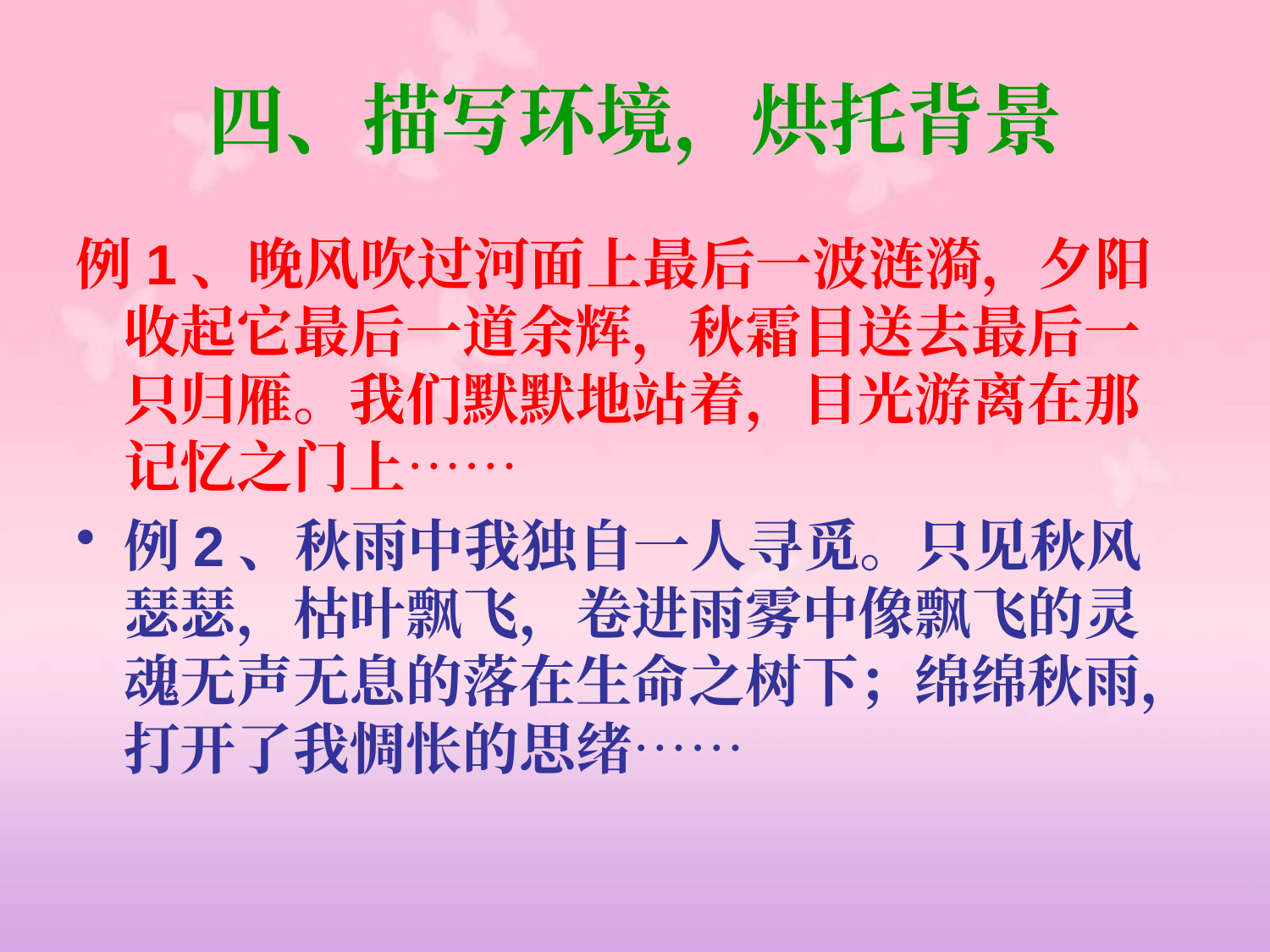

# 四、描写环境，烘托背景
例1、晚风吹过河面上最后一波涟漪，夕阳收起它最后一道余辉，秋霜目送去最后一只归雁。我们默默地站着，目光游离在那记忆之门上……
例2、秋雨中我独自一人寻觅。只见秋风瑟瑟，枯叶飘飞，卷进雨雾中像飘飞的灵魂无声无息的落在生命之树下；绵绵秋雨，打开了我惆怅的思绪……